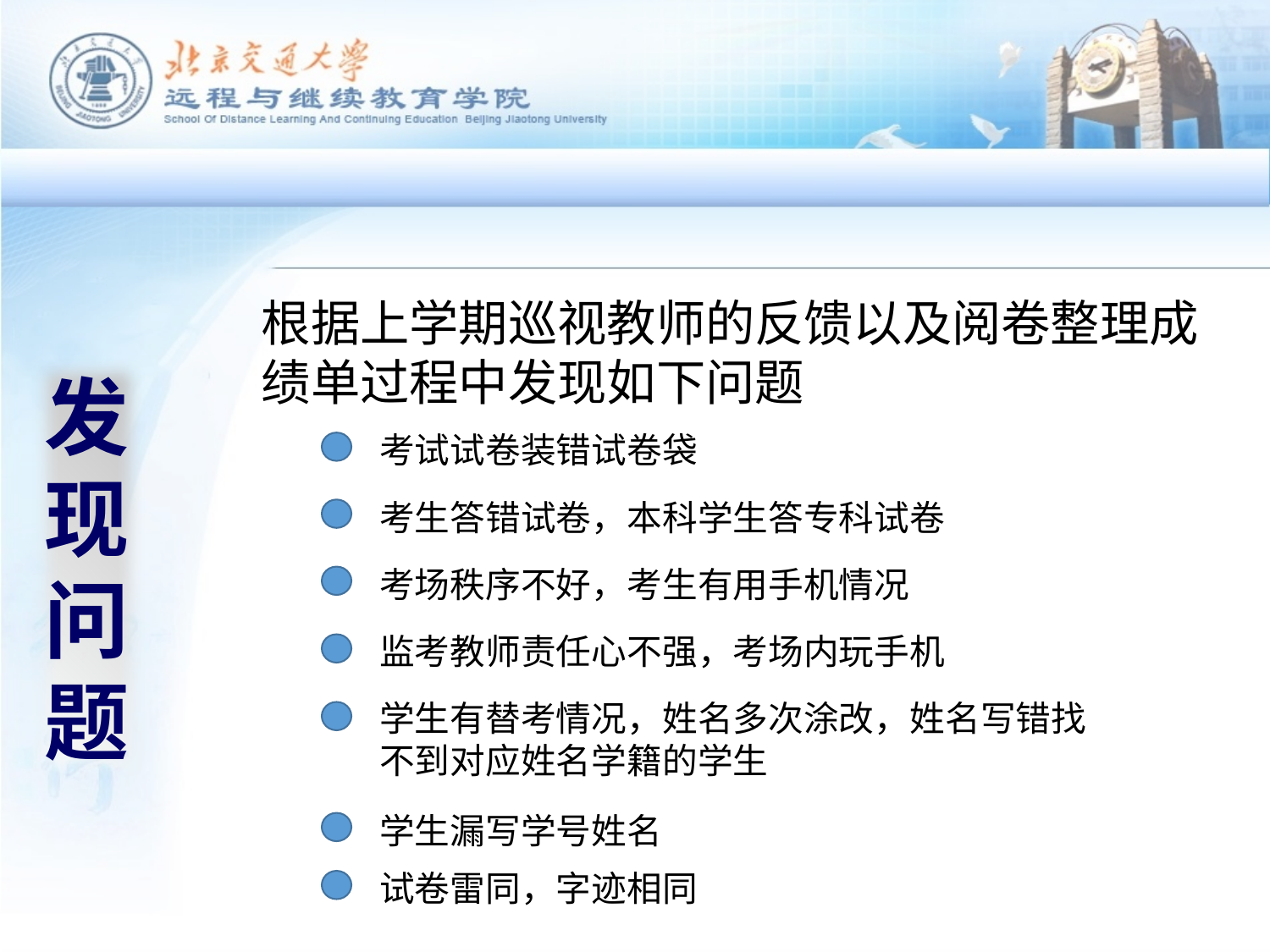

根据上学期巡视教师的反馈以及阅卷整理成绩单过程中发现如下问题
发现问题
考试试卷装错试卷袋

考生答错试卷，本科学生答专科试卷

考场秩序不好，考生有用手机情况

监考教师责任心不强，考场内玩手机

学生有替考情况，姓名多次涂改，姓名写错找不到对应姓名学籍的学生

学生漏写学号姓名

试卷雷同，字迹相同